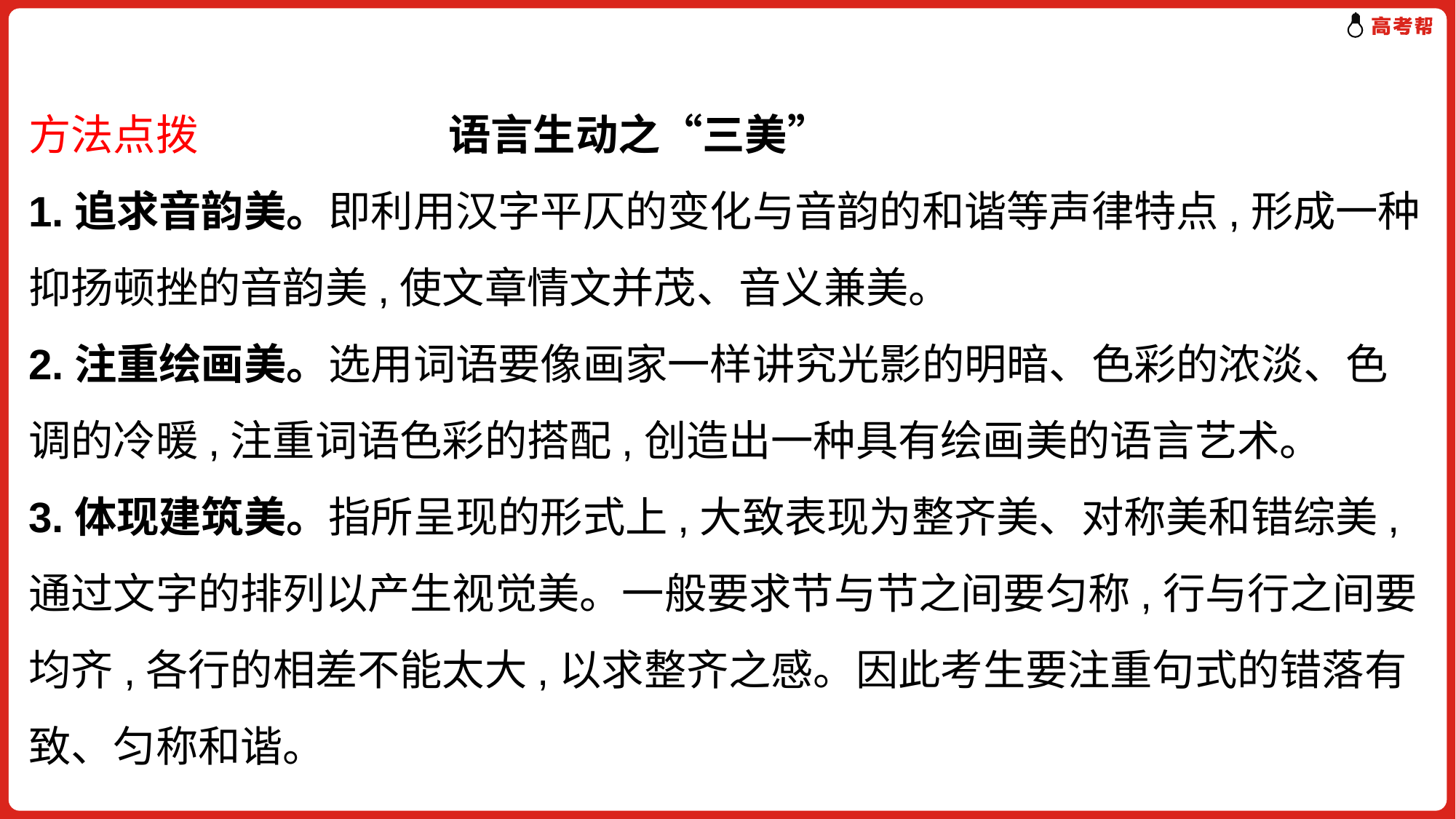

方法点拨                          语言生动之“三美”
1.追求音韵美。即利用汉字平仄的变化与音韵的和谐等声律特点,形成一种抑扬顿挫的音韵美,使文章情文并茂、音义兼美。
2.注重绘画美。选用词语要像画家一样讲究光影的明暗、色彩的浓淡、色调的冷暖,注重词语色彩的搭配,创造出一种具有绘画美的语言艺术。
3.体现建筑美。指所呈现的形式上,大致表现为整齐美、对称美和错综美,通过文字的排列以产生视觉美。一般要求节与节之间要匀称,行与行之间要均齐,各行的相差不能太大,以求整齐之感。因此考生要注重句式的错落有致、匀称和谐。